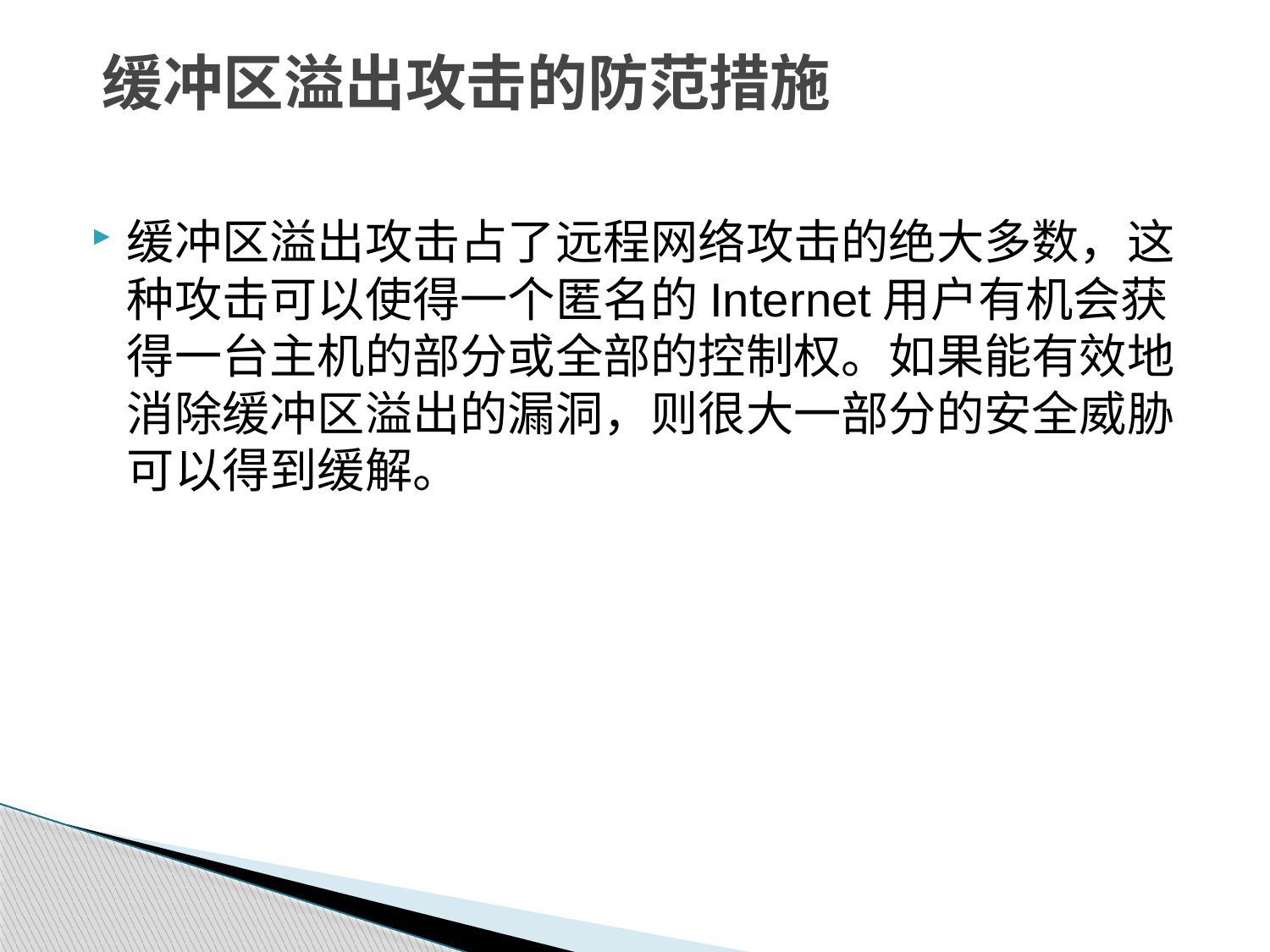

# 缓冲区溢出攻击的防范措施
缓冲区溢出攻击占了远程网络攻击的绝大多数，这种攻击可以使得一个匿名的Internet用户有机会获得一台主机的部分或全部的控制权。如果能有效地消除缓冲区溢出的漏洞，则很大一部分的安全威胁可以得到缓解。